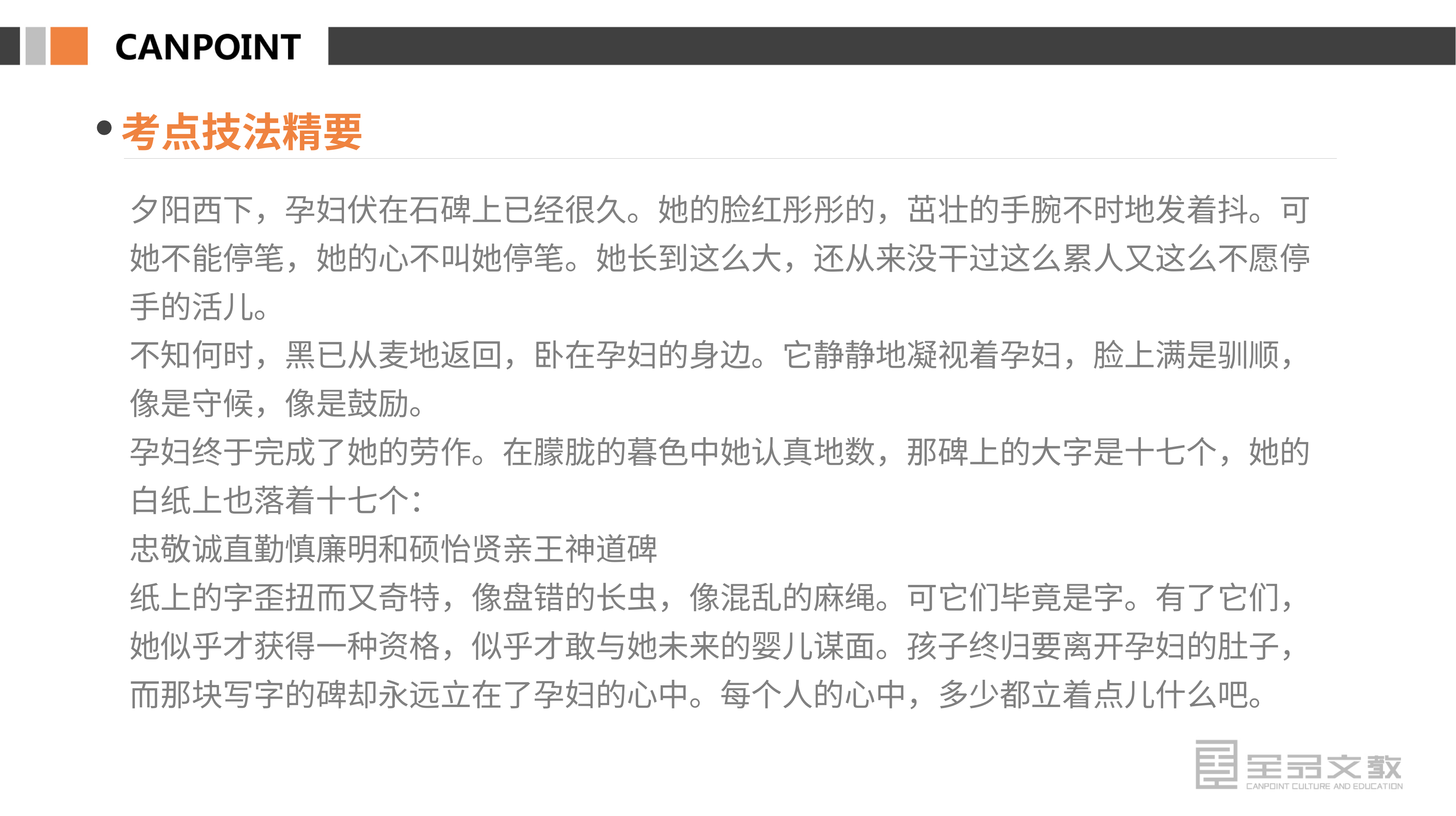

考点技法精要

夕阳西下，孕妇伏在石碑上已经很久。她的脸红彤彤的，茁壮的手腕不时地发着抖。可她不能停笔，她的心不叫她停笔。她长到这么大，还从来没干过这么累人又这么不愿停手的活儿。
不知何时，黑已从麦地返回，卧在孕妇的身边。它静静地凝视着孕妇，脸上满是驯顺，像是守候，像是鼓励。
孕妇终于完成了她的劳作。在朦胧的暮色中她认真地数，那碑上的大字是十七个，她的白纸上也落着十七个：
忠敬诚直勤慎廉明和硕怡贤亲王神道碑
纸上的字歪扭而又奇特，像盘错的长虫，像混乱的麻绳。可它们毕竟是字。有了它们，她似乎才获得一种资格，似乎才敢与她未来的婴儿谋面。孩子终归要离开孕妇的肚子，而那块写字的碑却永远立在了孕妇的心中。每个人的心中，多少都立着点儿什么吧。